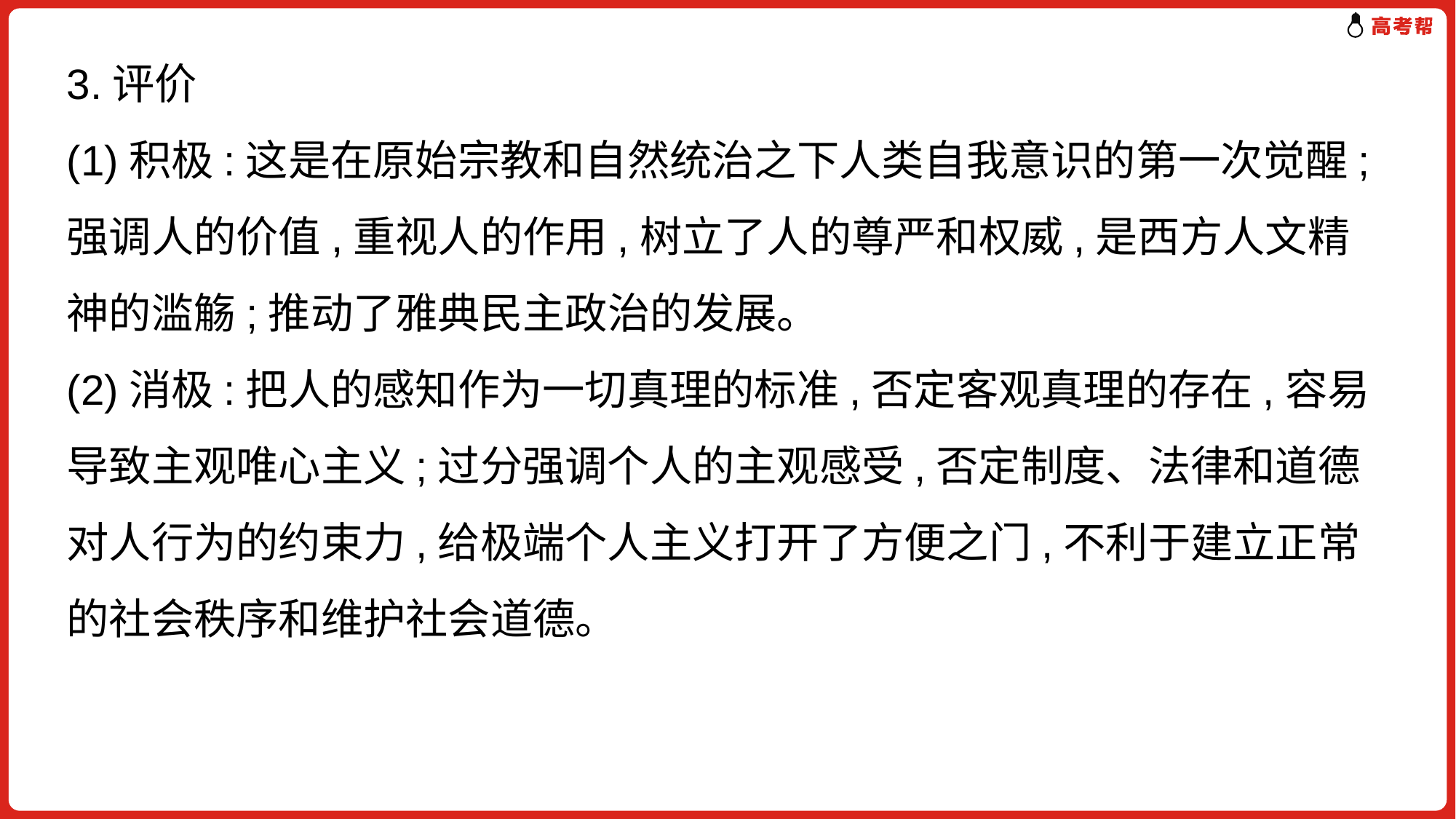

3.评价
(1)积极:这是在原始宗教和自然统治之下人类自我意识的第一次觉醒;强调人的价值,重视人的作用,树立了人的尊严和权威,是西方人文精神的滥觞;推动了雅典民主政治的发展。
(2)消极:把人的感知作为一切真理的标准,否定客观真理的存在,容易导致主观唯心主义;过分强调个人的主观感受,否定制度、法律和道德对人行为的约束力,给极端个人主义打开了方便之门,不利于建立正常的社会秩序和维护社会道德。